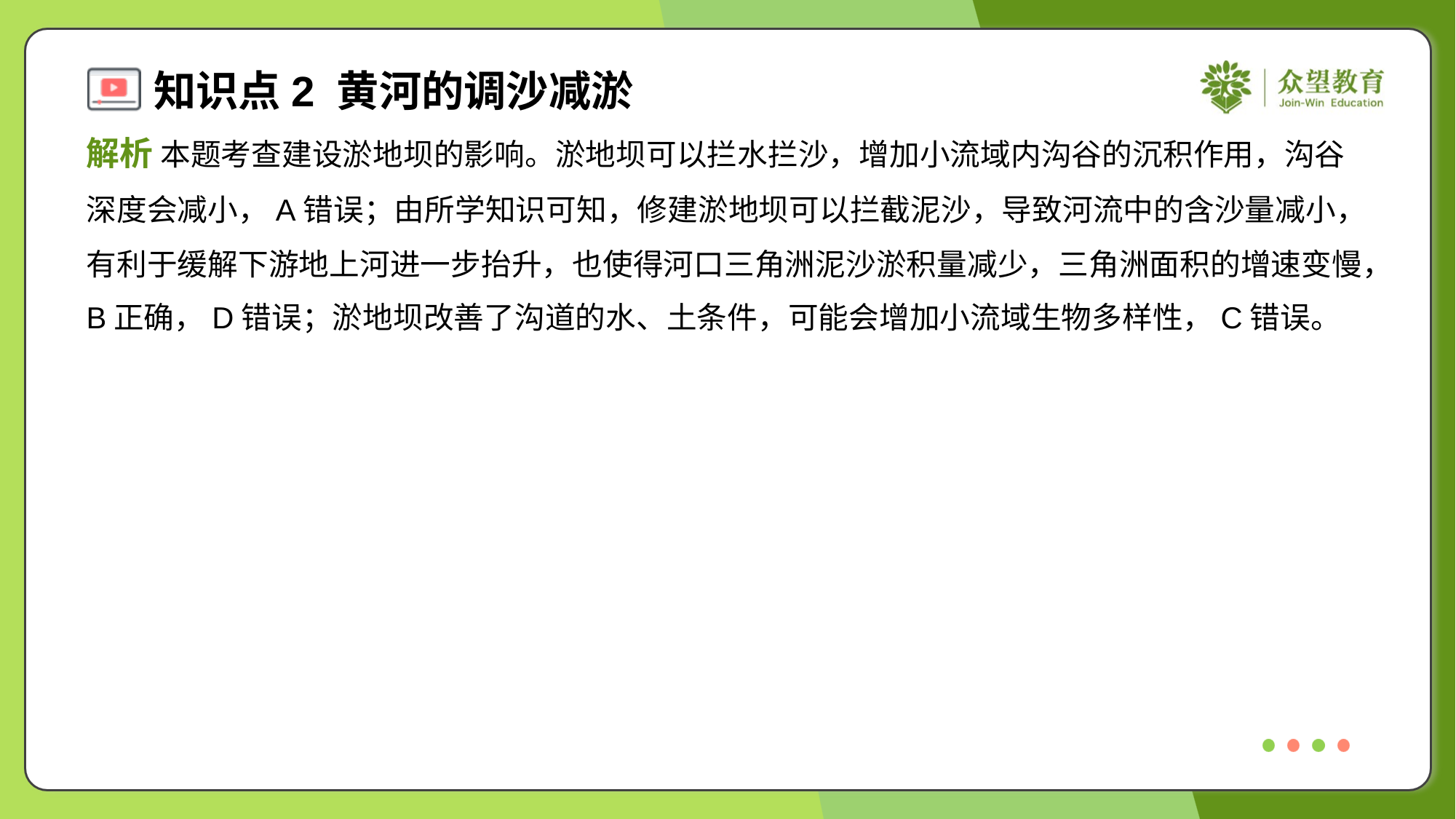

解析 本题考查建设淤地坝的影响。淤地坝可以拦水拦沙，增加小流域内沟谷的沉积作用，沟谷
深度会减小，A错误；由所学知识可知，修建淤地坝可以拦截泥沙，导致河流中的含沙量减小，
有利于缓解下游地上河进一步抬升，也使得河口三角洲泥沙淤积量减少，三角洲面积的增速变慢，
B正确，D错误；淤地坝改善了沟道的水、土条件，可能会增加小流域生物多样性，C错误。